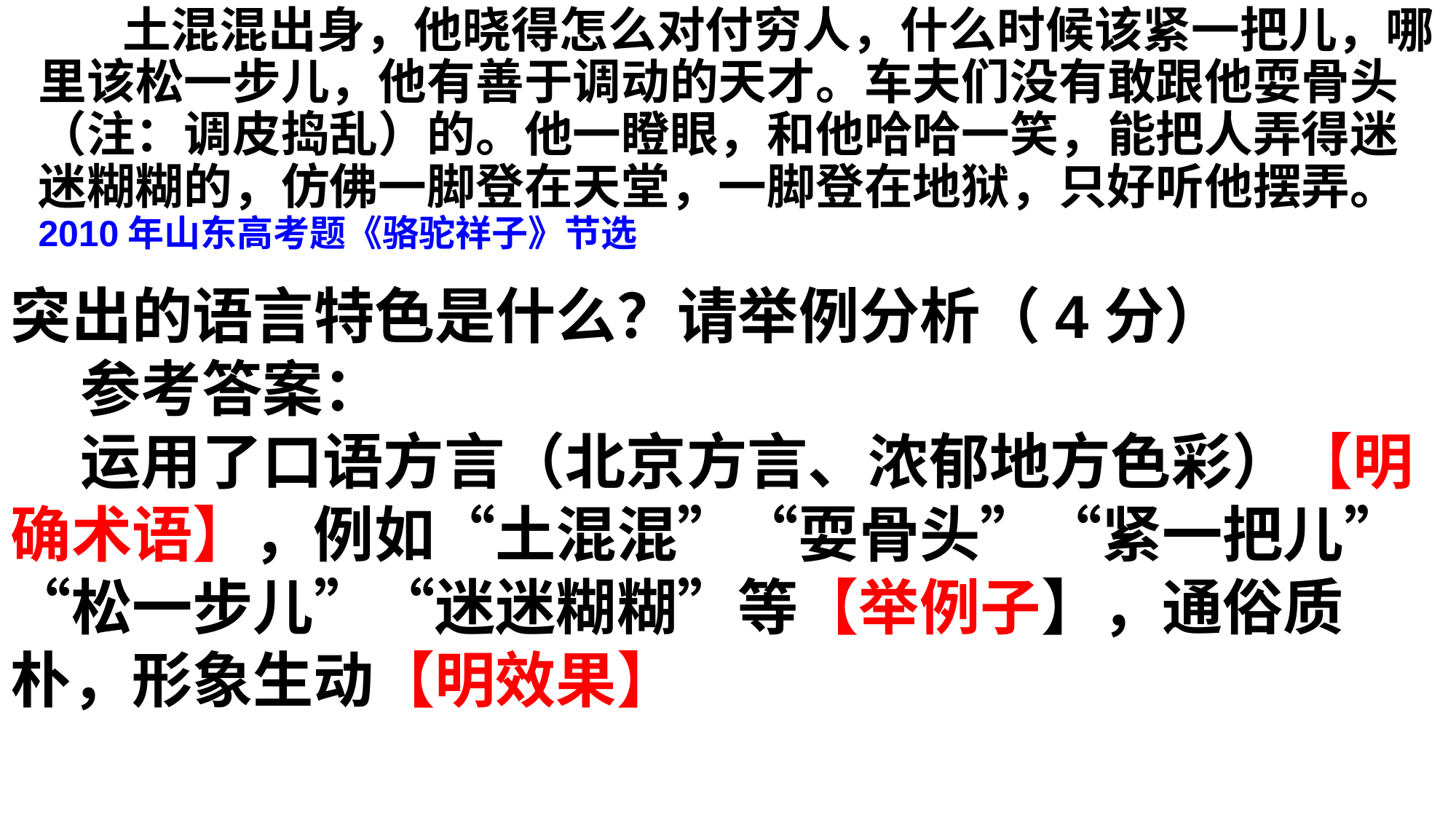

土混混出身，他晓得怎么对付穷人，什么时候该紧一把儿，哪里该松一步儿，他有善于调动的天才。车夫们没有敢跟他耍骨头（注：调皮捣乱）的。他一瞪眼，和他哈哈一笑，能把人弄得迷迷糊糊的，仿佛一脚登在天堂，一脚登在地狱，只好听他摆弄。 2010年山东高考题《骆驼祥子》节选
突出的语言特色是什么？请举例分析（4分）
    参考答案：
    运用了口语方言（北京方言、浓郁地方色彩）【明确术语】，例如“土混混”“耍骨头”“紧一把儿”“松一步儿”“迷迷糊糊”等【举例子】，通俗质朴，形象生动【明效果】